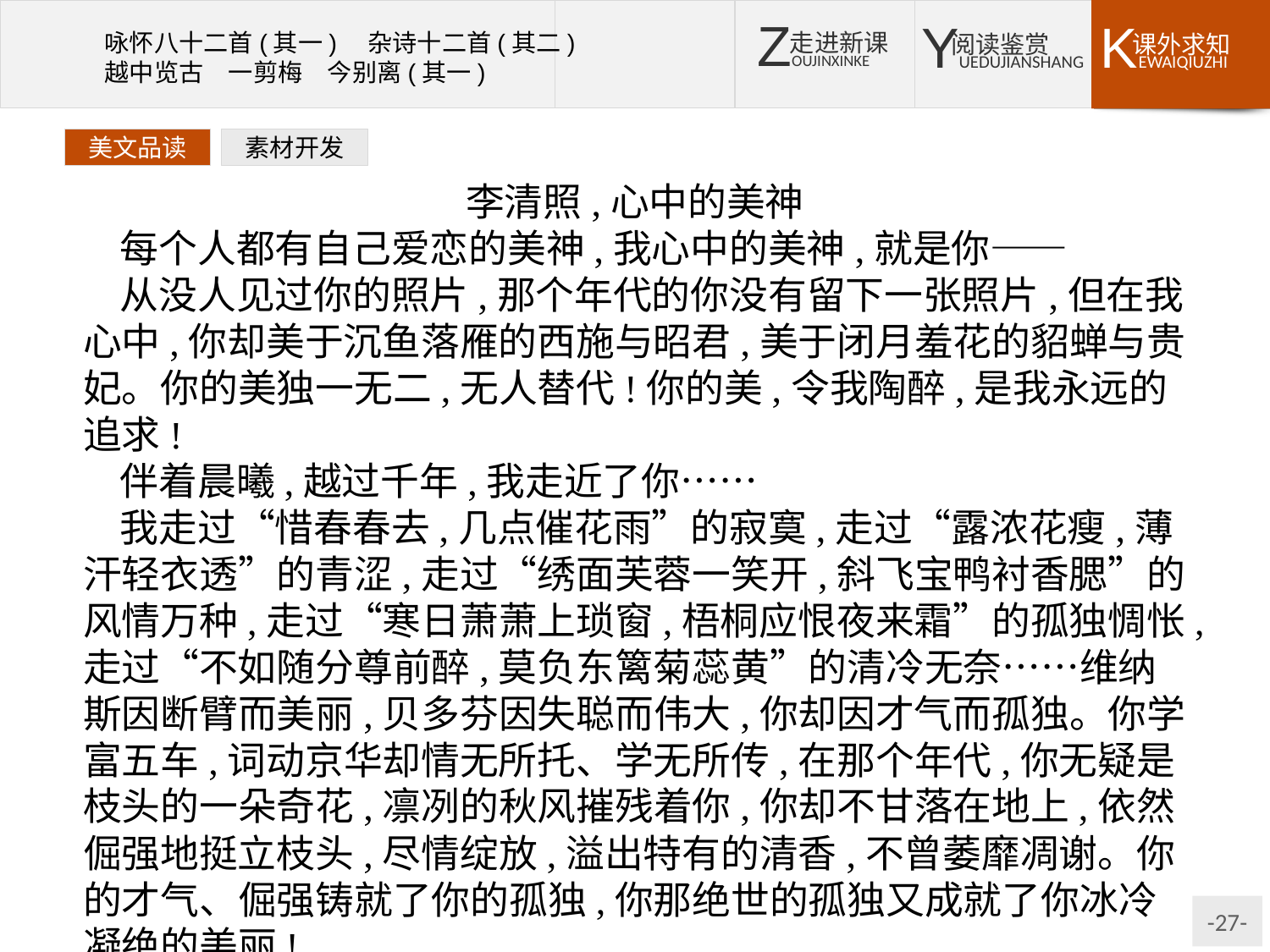

美文品读
素材开发
李清照,心中的美神
每个人都有自己爱恋的美神,我心中的美神,就是你——
从没人见过你的照片,那个年代的你没有留下一张照片,但在我心中,你却美于沉鱼落雁的西施与昭君,美于闭月羞花的貂蝉与贵妃。你的美独一无二,无人替代!你的美,令我陶醉,是我永远的追求!
伴着晨曦,越过千年,我走近了你……
我走过“惜春春去,几点催花雨”的寂寞,走过“露浓花瘦,薄汗轻衣透”的青涩,走过“绣面芙蓉一笑开,斜飞宝鸭衬香腮”的风情万种,走过“寒日萧萧上琐窗,梧桐应恨夜来霜”的孤独惆怅,走过“不如随分尊前醉,莫负东篱菊蕊黄”的清冷无奈……维纳斯因断臂而美丽,贝多芬因失聪而伟大,你却因才气而孤独。你学富五车,词动京华却情无所托、学无所传,在那个年代,你无疑是枝头的一朵奇花,凛冽的秋风摧残着你,你却不甘落在地上,依然倔强地挺立枝头,尽情绽放,溢出特有的清香,不曾萎靡凋谢。你的才气、倔强铸就了你的孤独,你那绝世的孤独又成就了你冰冷凝绝的美丽!